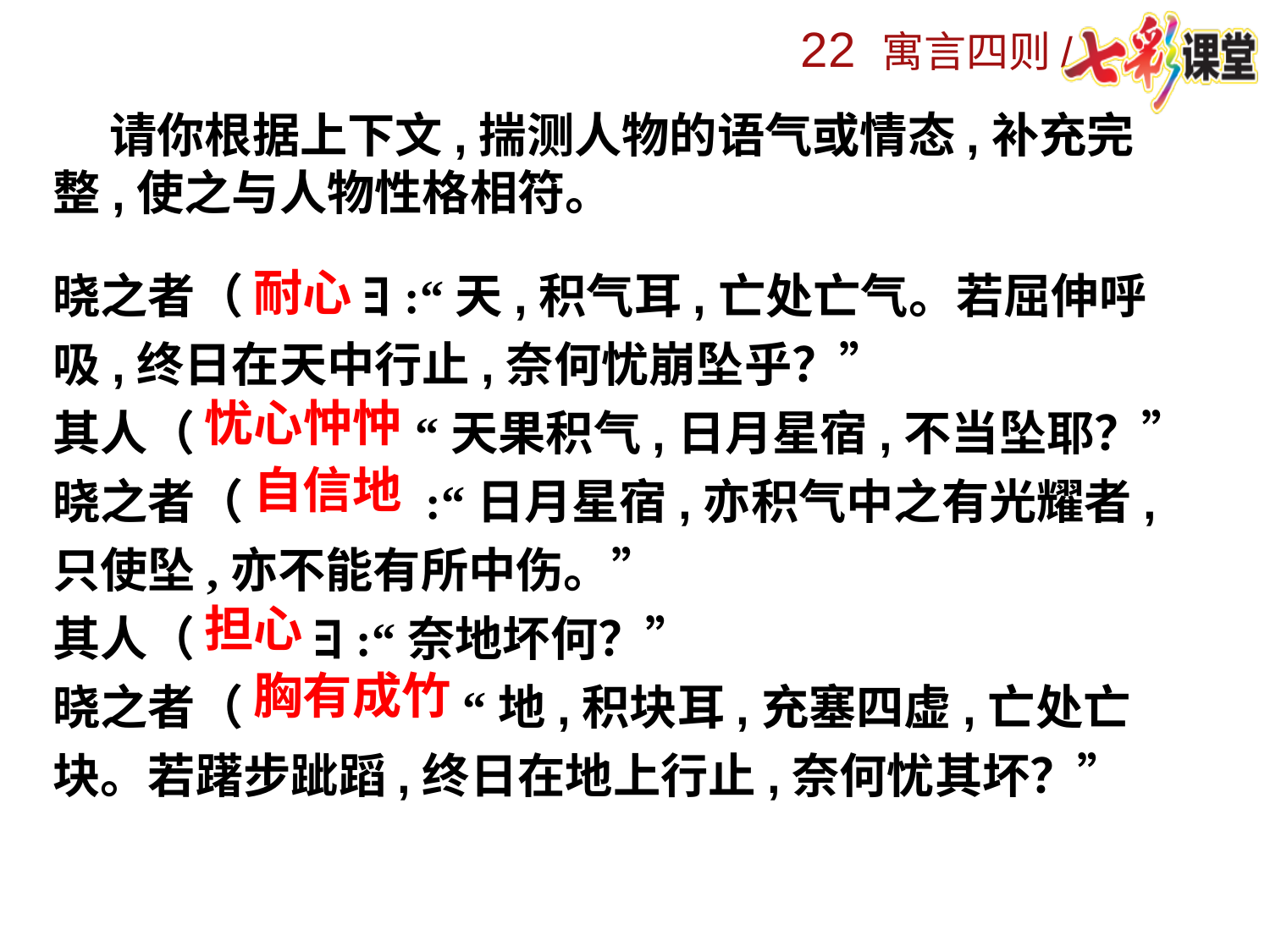

请你根据上下文,揣测人物的语气或情态,补充完整,使之与人物性格相符。
晓之者（     ）曰:“天,积气耳,亡处亡气。若屈伸呼吸,终日在天中行止,奈何忧崩坠乎？”
其人（         ）曰:“天果积气,日月星宿,不当坠耶？”
晓之者（       ）曰:“日月星宿,亦积气中之有光耀者,只使坠,亦不能有所中伤。”
其人（     ）曰:“奈地坏何？”
晓之者（         ）曰:“地,积块耳,充塞四虚,亡处亡块。若躇步跐蹈,终日在地上行止,奈何忧其坏？”
耐心
忧心忡忡
自信地
担心
胸有成竹